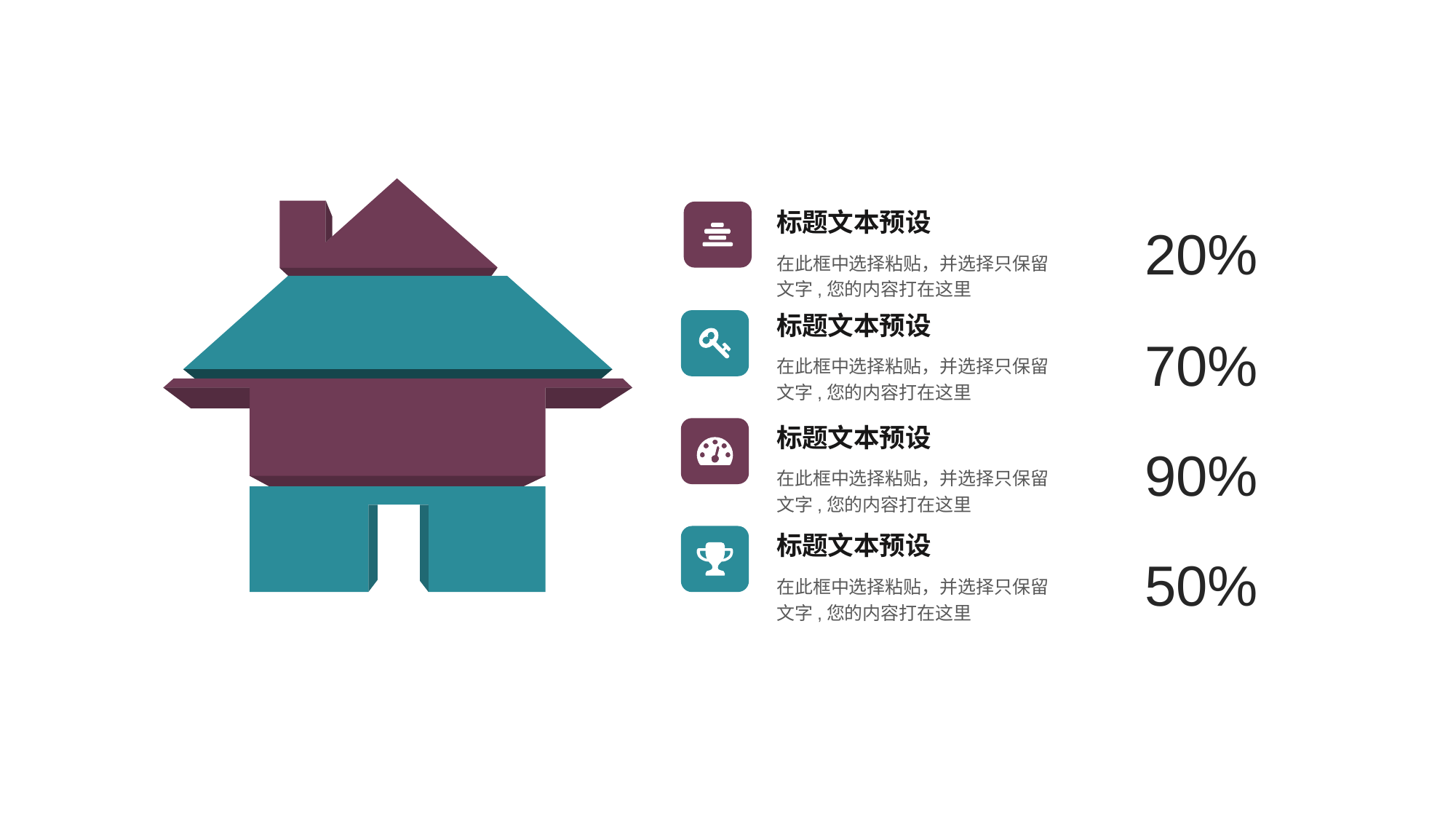

标题文本预设

20%
在此框中选择粘贴，并选择只保留文字,您的内容打在这里

标题文本预设

70%
在此框中选择粘贴，并选择只保留文字,您的内容打在这里

标题文本预设

90%
在此框中选择粘贴，并选择只保留文字,您的内容打在这里

标题文本预设

50%
在此框中选择粘贴，并选择只保留文字,您的内容打在这里